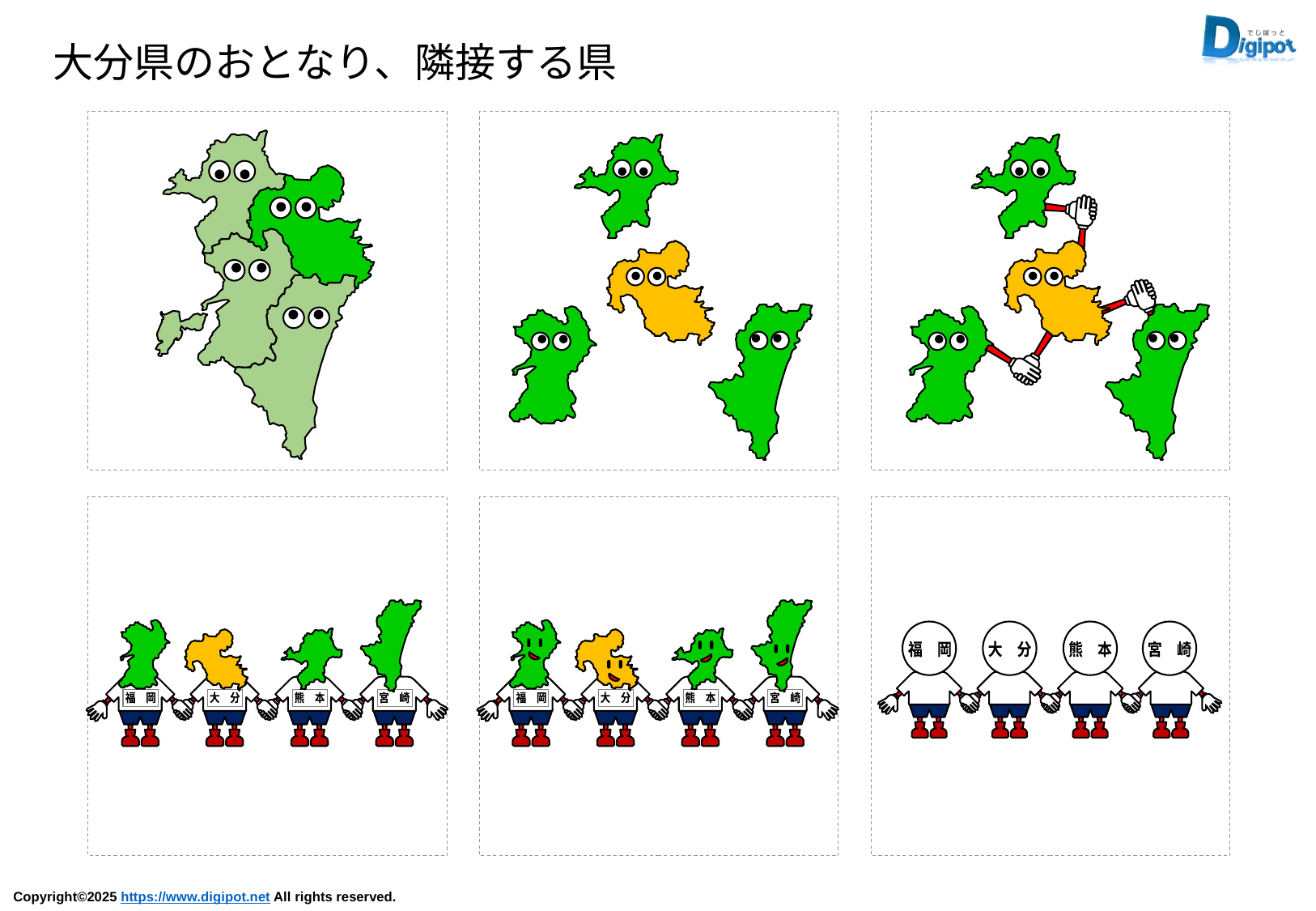

大分県のおとなり、隣接する県

福　岡

大　分

宮　崎

熊　本

福　岡

大　分

宮　崎

熊　本

福　岡

大　分

熊　本

宮　崎